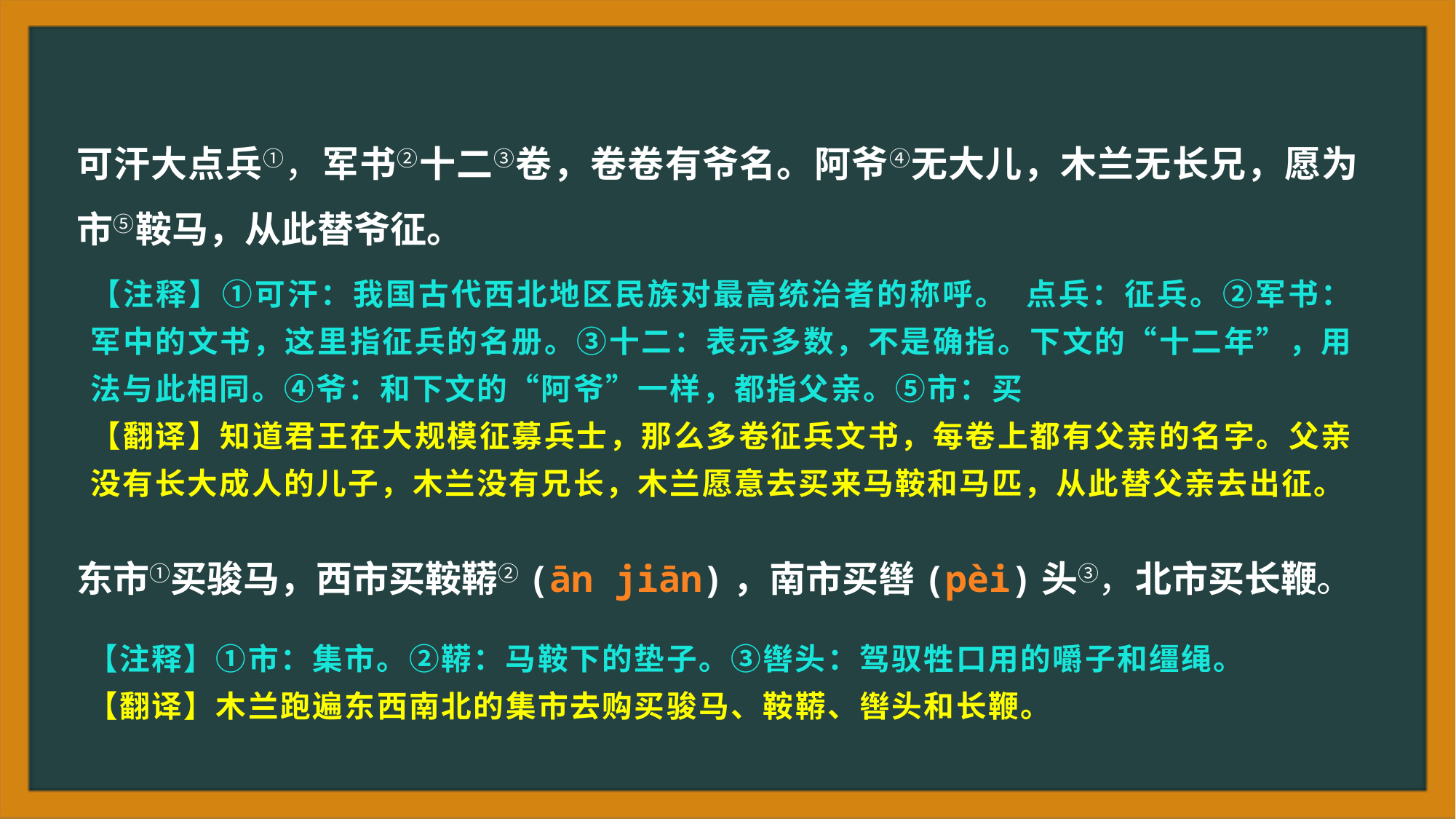

可汗大点兵①，军书②十二③卷，卷卷有爷名。阿爷④无大儿，木兰无长兄，愿为市⑤鞍马，从此替爷征。

东市①买骏马，西市买鞍鞯②(ān jiān)，南市买辔(pèi)头③，北市买长鞭。
【注释】①可汗：我国古代西北地区民族对最高统治者的称呼。  点兵：征兵。②军书：军中的文书，这里指征兵的名册。③十二：表示多数，不是确指。下文的“十二年”，用法与此相同。④爷：和下文的“阿爷”一样，都指父亲。⑤市：买
【翻译】知道君王在大规模征募兵士，那么多卷征兵文书，每卷上都有父亲的名字。父亲没有长大成人的儿子，木兰没有兄长，木兰愿意去买来马鞍和马匹，从此替父亲去出征。
【注释】①市：集市。②鞯：马鞍下的垫子。③辔头：驾驭牲口用的嚼子和缰绳。
【翻译】木兰跑遍东西南北的集市去购买骏马、鞍鞯、辔头和长鞭。